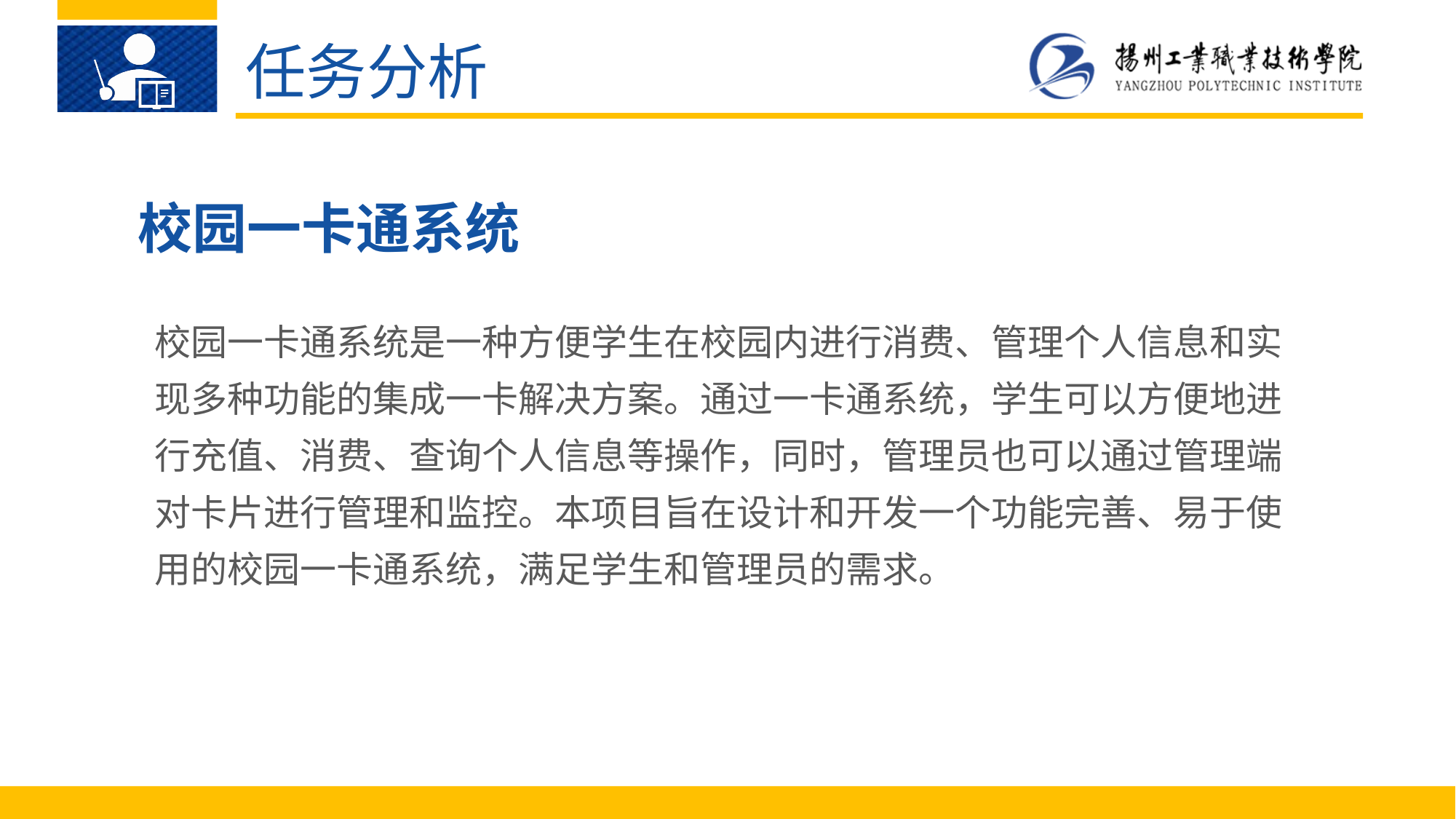

任务分析
校园一卡通系统
校园一卡通系统是一种方便学生在校园内进行消费、管理个人信息和实现多种功能的集成一卡解决方案。通过一卡通系统，学生可以方便地进行充值、消费、查询个人信息等操作，同时，管理员也可以通过管理端对卡片进行管理和监控。本项目旨在设计和开发一个功能完善、易于使用的校园一卡通系统，满足学生和管理员的需求。